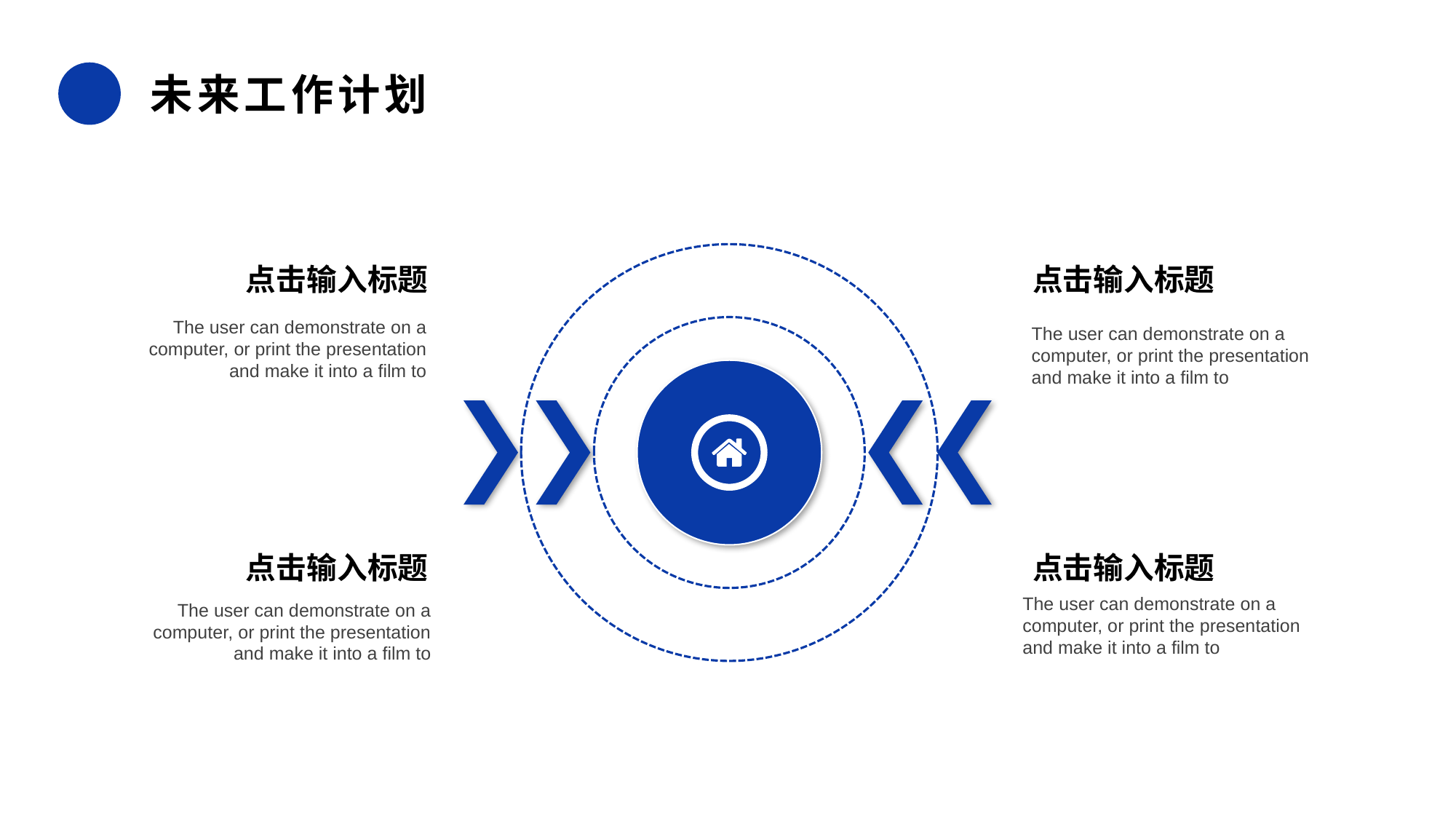

未来工作计划
点击输入标题

点击输入标题
The user can demonstrate on a computer, or print the presentation and make it into a film to
The user can demonstrate on a computer, or print the presentation and make it into a film to
点击输入标题
点击输入标题
The user can demonstrate on a computer, or print the presentation and make it into a film to
The user can demonstrate on a computer, or print the presentation and make it into a film to